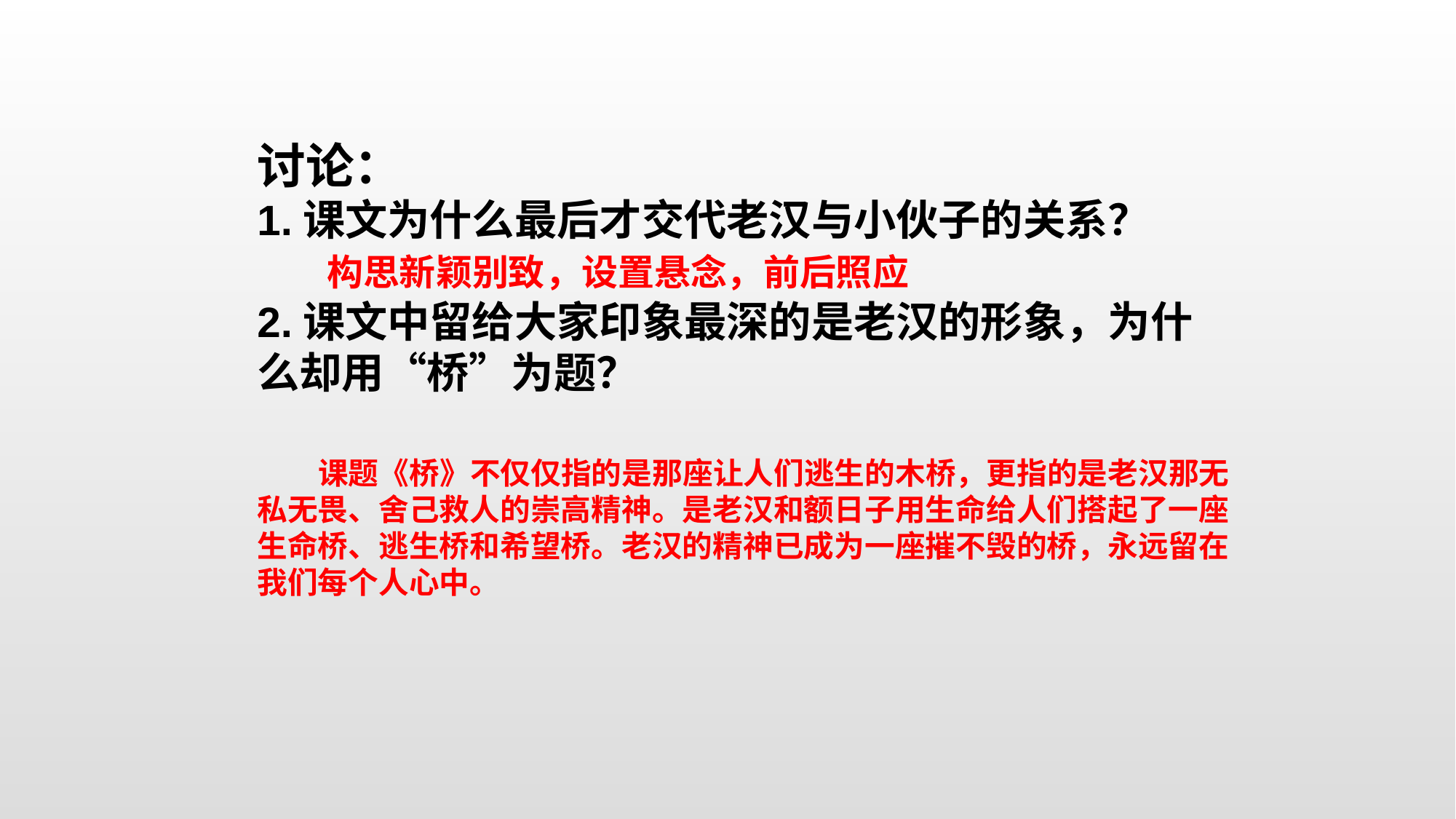

讨论：
1.课文为什么最后才交代老汉与小伙子的关系？

2.课文中留给大家印象最深的是老汉的形象，为什么却用“桥”为题？
构思新颖别致，设置悬念，前后照应
        课题《桥》不仅仅指的是那座让人们逃生的木桥，更指的是老汉那无私无畏、舍己救人的崇高精神。是老汉和额日子用生命给人们搭起了一座生命桥、逃生桥和希望桥。老汉的精神已成为一座摧不毁的桥，永远留在我们每个人心中。